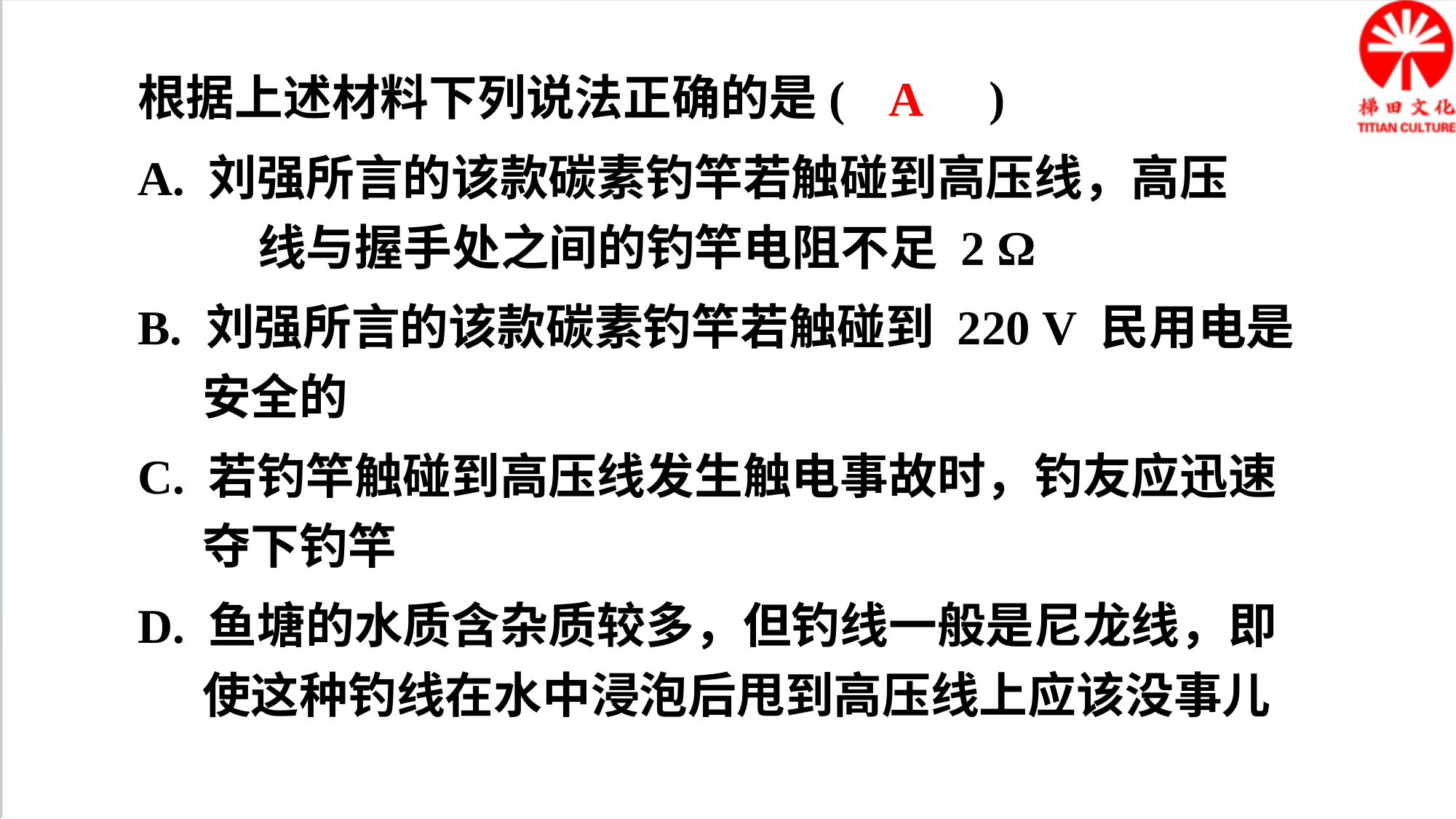

根据上述材料下列说法正确的是( 　　 )
A. 刘强所言的该款碳素钓竿若触碰到高压线，高压             线与握手处之间的钓竿电阻不足 2 Ω
B. 刘强所言的该款碳素钓竿若触碰到 220 V 民用电是安全的
C. 若钓竿触碰到高压线发生触电事故时，钓友应迅速夺下钓竿
D. 鱼塘的水质含杂质较多，但钓线一般是尼龙线，即使这种钓线在水中浸泡后甩到高压线上应该没事儿
A